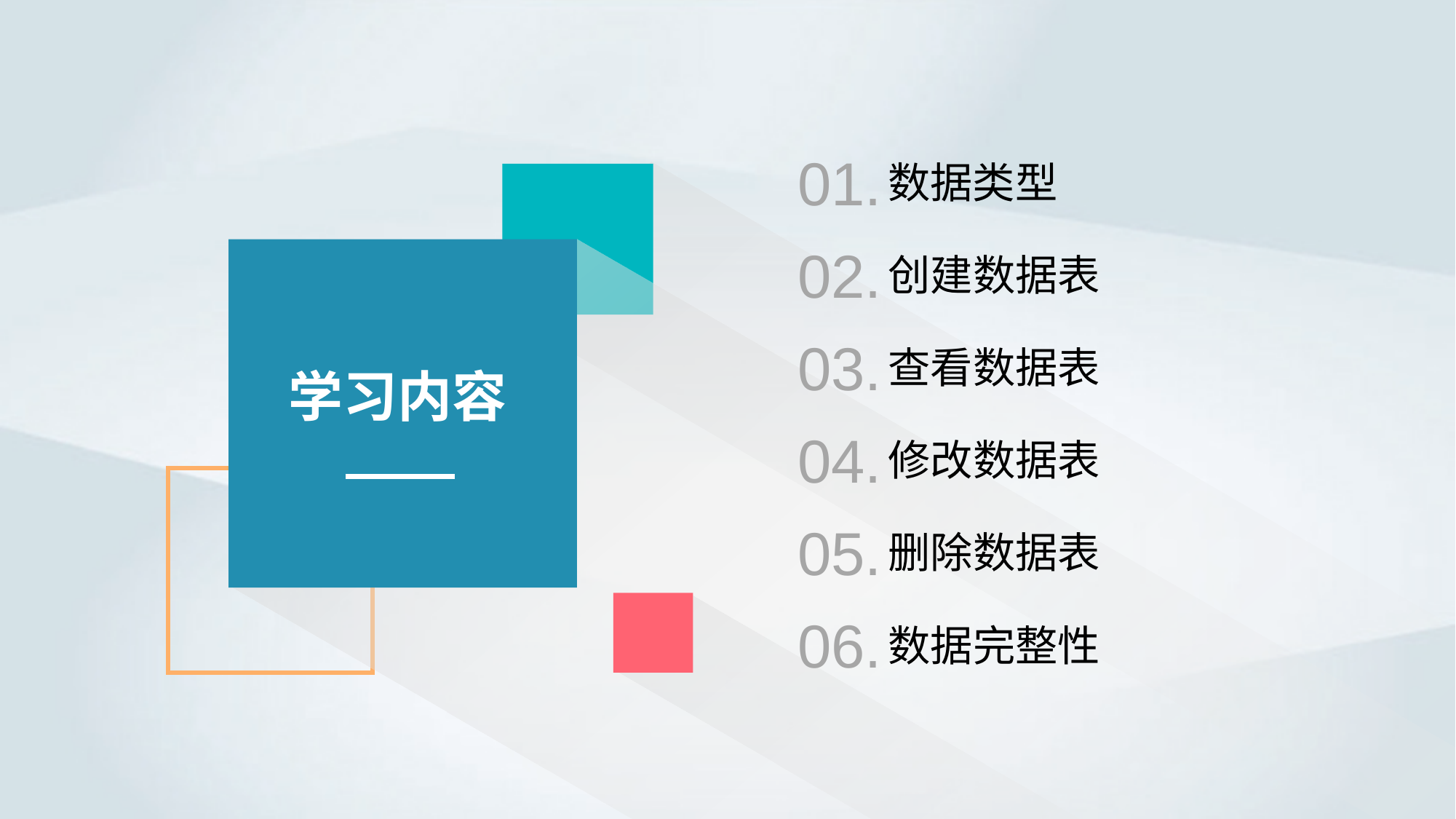

01.
数据类型

02.
创建数据表

03.
查看数据表
学习内容
04.
修改数据表

05.
删除数据表

06.
数据完整性